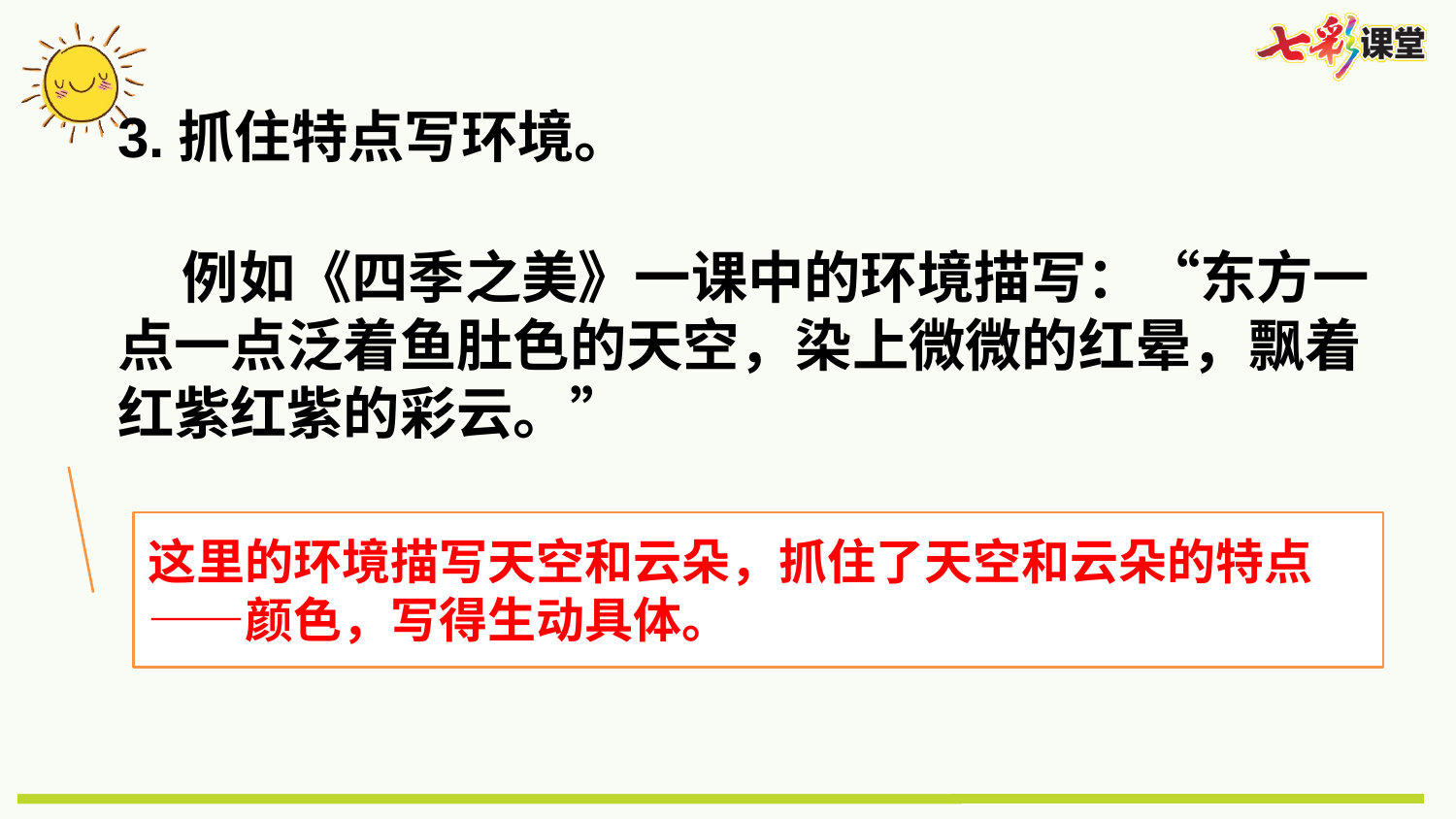

3.抓住特点写环境。
    例如《四季之美》一课中的环境描写：“东方一点一点泛着鱼肚色的天空，染上微微的红晕，飘着红紫红紫的彩云。”
这里的环境描写天空和云朵，抓住了天空和云朵的特点——颜色，写得生动具体。